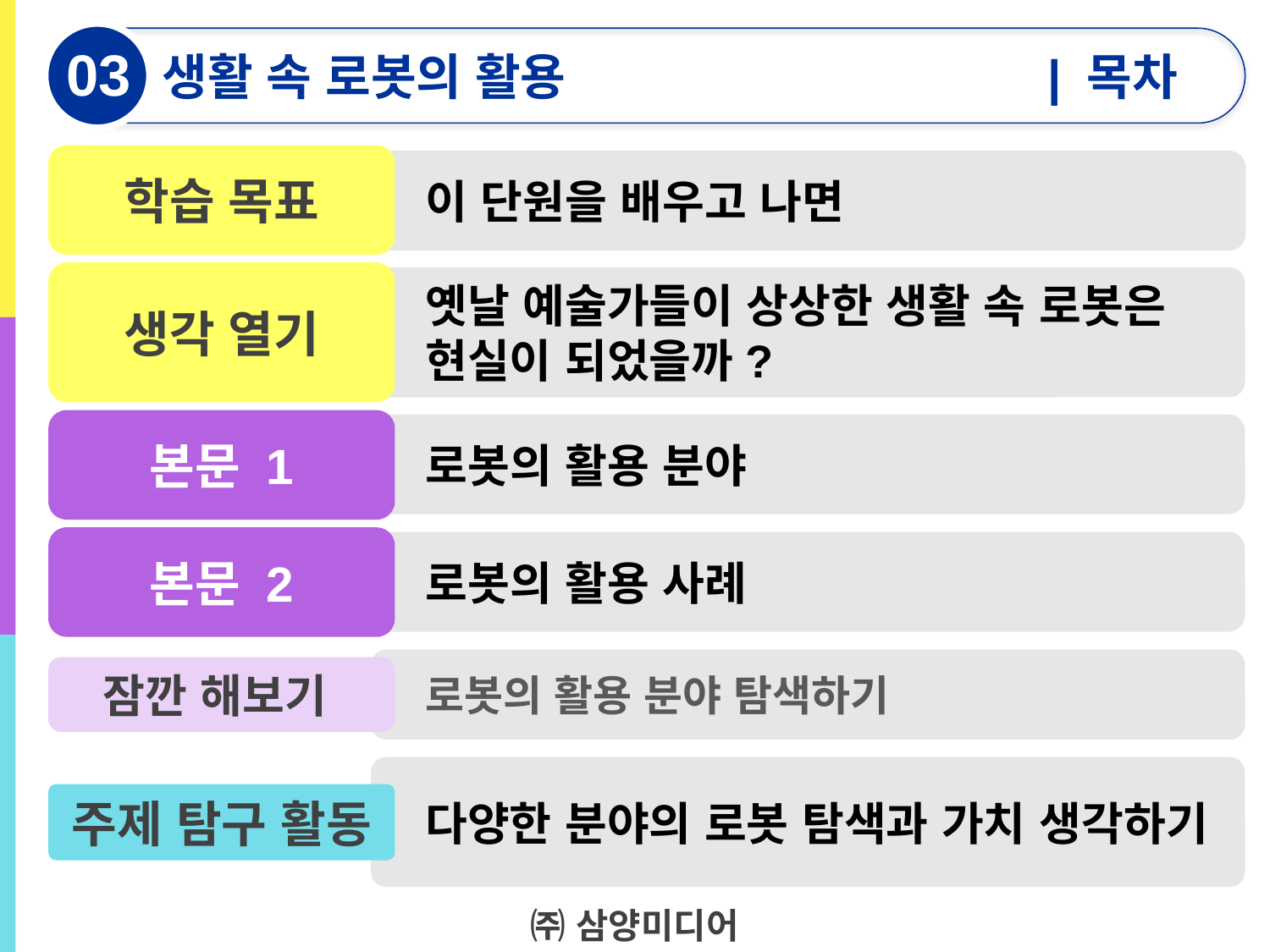

03
생활 속 로봇의 활용
| 목차
학습 목표
이 단원을 배우고 나면
생각 열기
옛날 예술가들이 상상한 생활 속 로봇은 현실이 되었을까?
본문 1
로봇의 활용 분야
본문 2
로봇의 활용 사례
잠깐 해보기
로봇의 활용 분야 탐색하기
주제 탐구 활동
다양한 분야의 로봇 탐색과 가치 생각하기
㈜ 삼양미디어